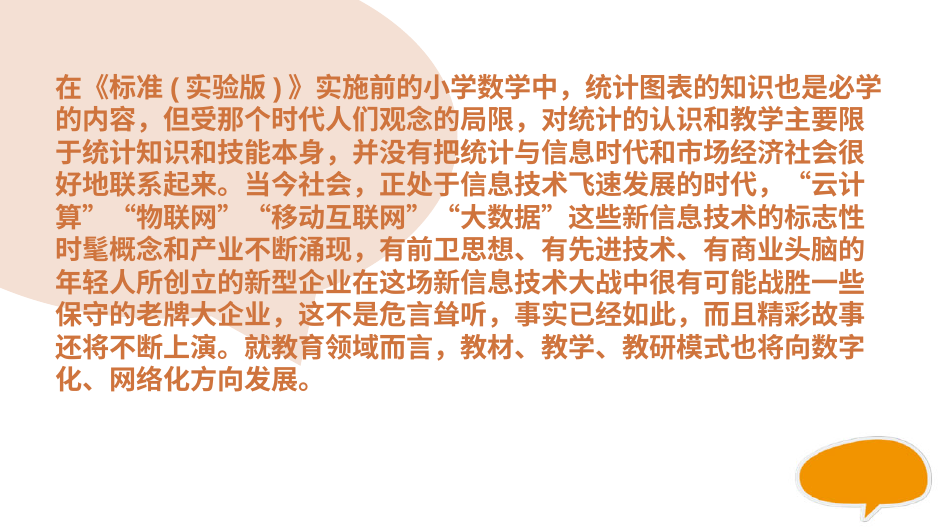

在《标准(实验版)》实施前的小学数学中，统计图表的知识也是必学的内容，但受那个时代人们观念的局限，对统计的认识和教学主要限于统计知识和技能本身，并没有把统计与信息时代和市场经济社会很好地联系起来。当今社会，正处于信息技术飞速发展的时代，“云计算”“物联网”“移动互联网”“大数据”这些新信息技术的标志性时髦概念和产业不断涌现，有前卫思想、有先进技术、有商业头脑的年轻人所创立的新型企业在这场新信息技术大战中很有可能战胜一些保守的老牌大企业，这不是危言耸听，事实已经如此，而且精彩故事还将不断上演。就教育领域而言，教材、教学、教研模式也将向数字化、网络化方向发展。